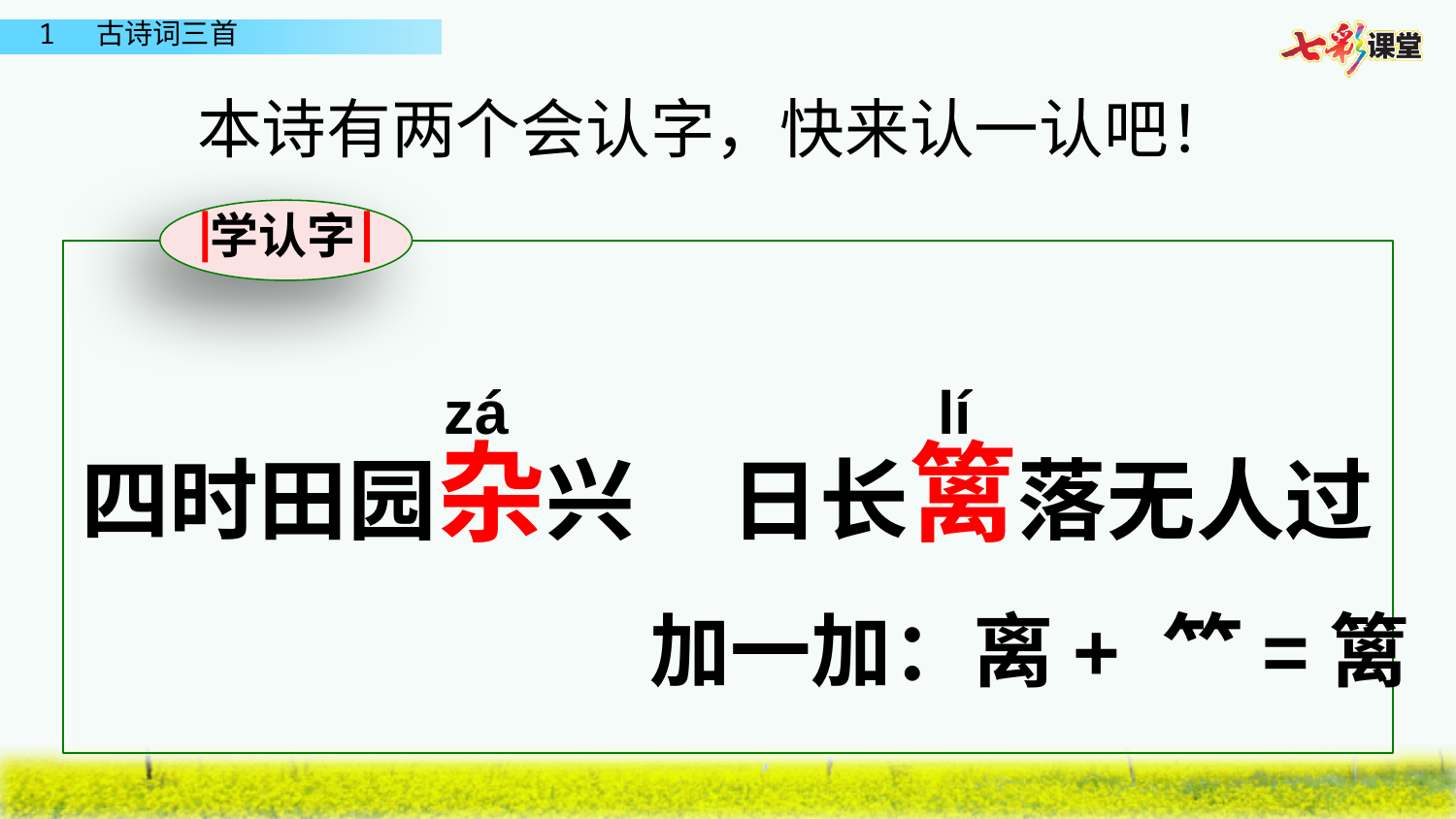

本诗有两个会认字，快来认一认吧！

学认字

zá
lí
四时田园杂兴
日长篱落无人过
加一加：离+ 𥫗=篱